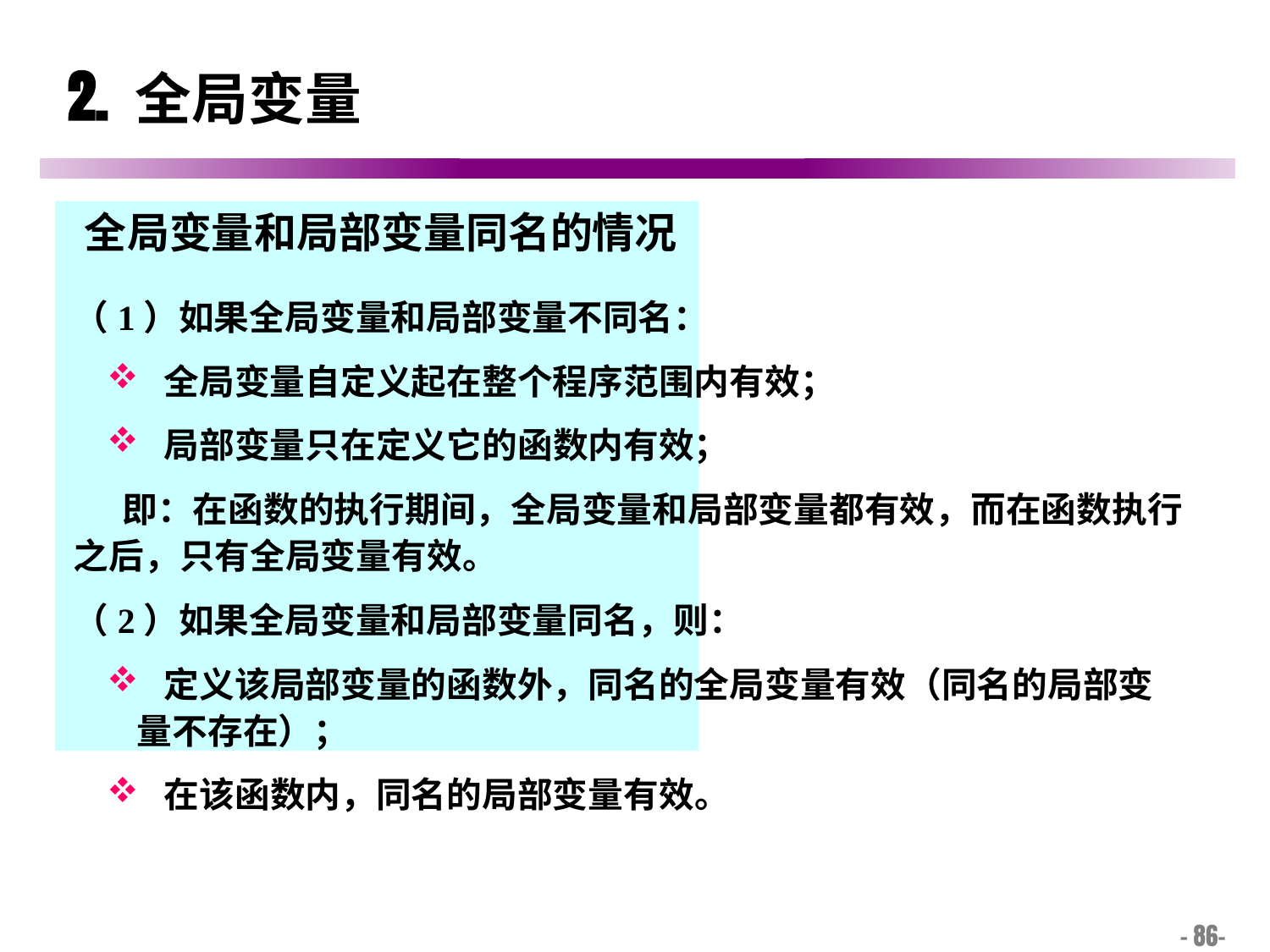

# 2. 全局变量
 全局变量和局部变量同名的情况
（1）如果全局变量和局部变量不同名：
  全局变量自定义起在整个程序范围内有效；
  局部变量只在定义它的函数内有效；
     即：在函数的执行期间，全局变量和局部变量都有效，而在函数执行之后，只有全局变量有效。
（2）如果全局变量和局部变量同名，则：
  定义该局部变量的函数外，同名的全局变量有效（同名的局部变量不存在）；
  在该函数内，同名的局部变量有效。
 - 86-